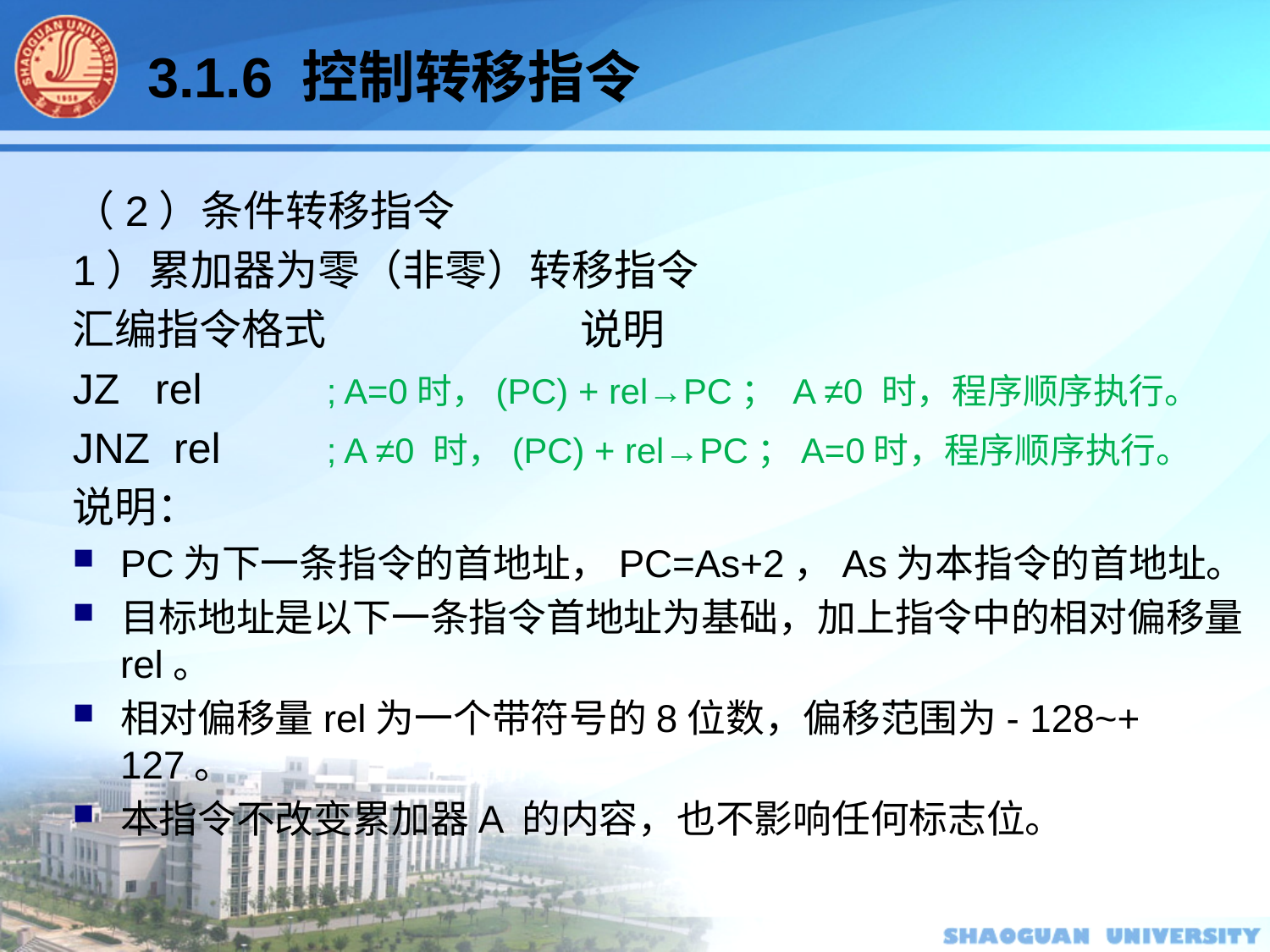

3.1.6 控制转移指令
（2）条件转移指令
1）累加器为零（非零）转移指令
汇编指令格式		说明
JZ   rel 	; A=0时，(PC) + rel→PC； A ≠0 时，程序顺序执行。
JNZ  rel	; A ≠0 时，(PC) + rel→PC；A=0时，程序顺序执行。
说明：
PC为下一条指令的首地址，PC=As+2，As为本指令的首地址。
目标地址是以下一条指令首地址为基础，加上指令中的相对偏移量rel。
相对偏移量rel为一个带符号的8位数，偏移范围为- 128~+ 127。
本指令不改变累加器A 的内容，也不影响任何标志位。